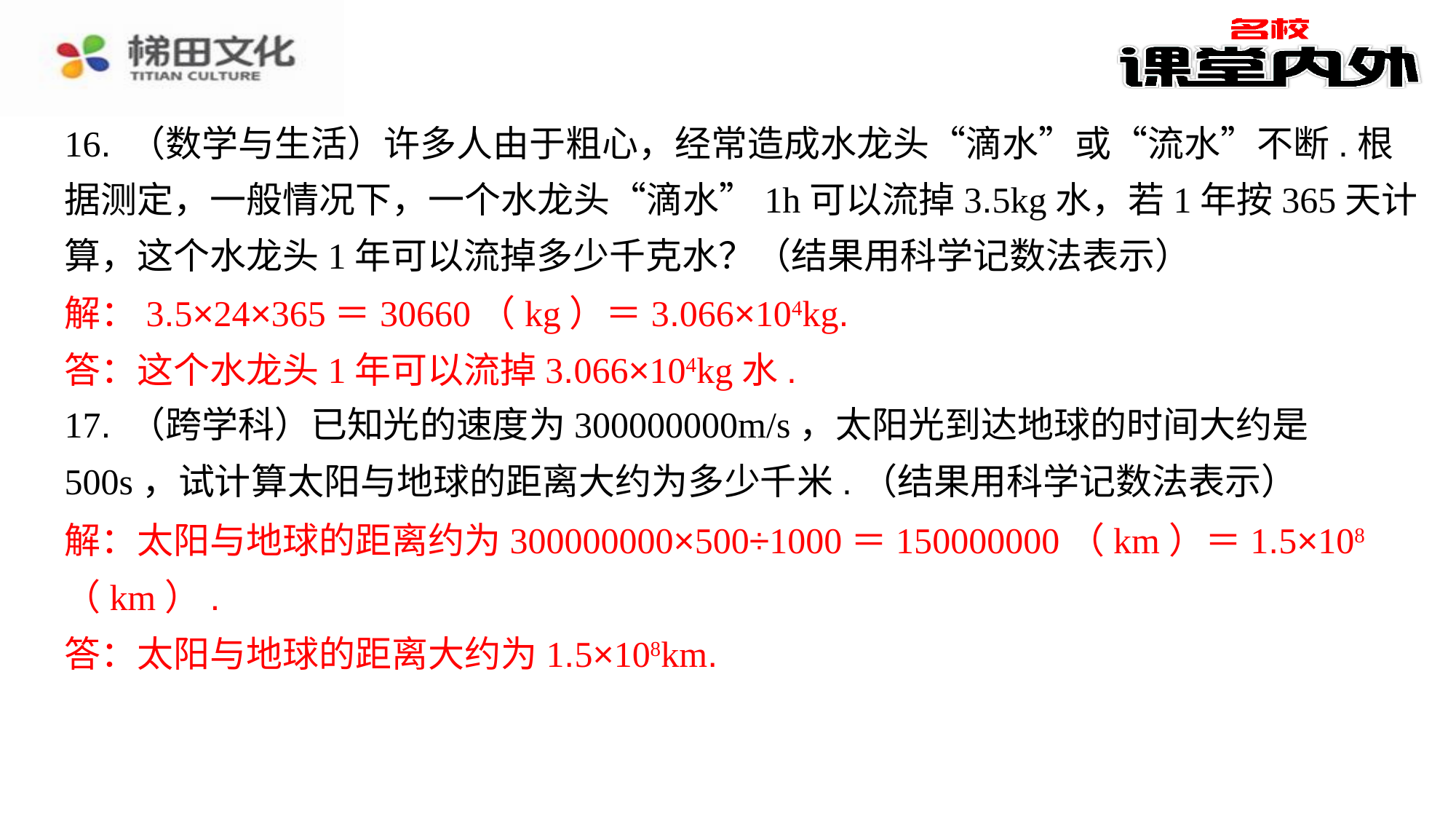

16. （数学与生活）许多人由于粗心，经常造成水龙头“滴水”或“流水”不断.根
据测定，一般情况下，一个水龙头“滴水”1h可以流掉3.5kg水，若1年按365天计
算，这个水龙头1年可以流掉多少千克水？（结果用科学记数法表示）
解：3.5×24×365＝30660（kg）＝3.066×104kg.
答：这个水龙头1年可以流掉3.066×104kg水.
17. （跨学科）已知光的速度为300000000m/s，太阳光到达地球的时间大约是
500s，试计算太阳与地球的距离大约为多少千米.（结果用科学记数法表示）
解：太阳与地球的距离约为300000000×500÷1000＝150000000（km）＝1.5×108
（km）.
答：太阳与地球的距离大约为1.5×108km.
解：3.5×24×365＝30660（kg）＝3.066×104kg.
答：这个水龙头1年可以流掉3.066×104kg水.
解：太阳与地球的距离约为300000000×500÷1000＝150000000（km）＝1.5×108
（km）.
答：太阳与地球的距离大约为1.5×108km.